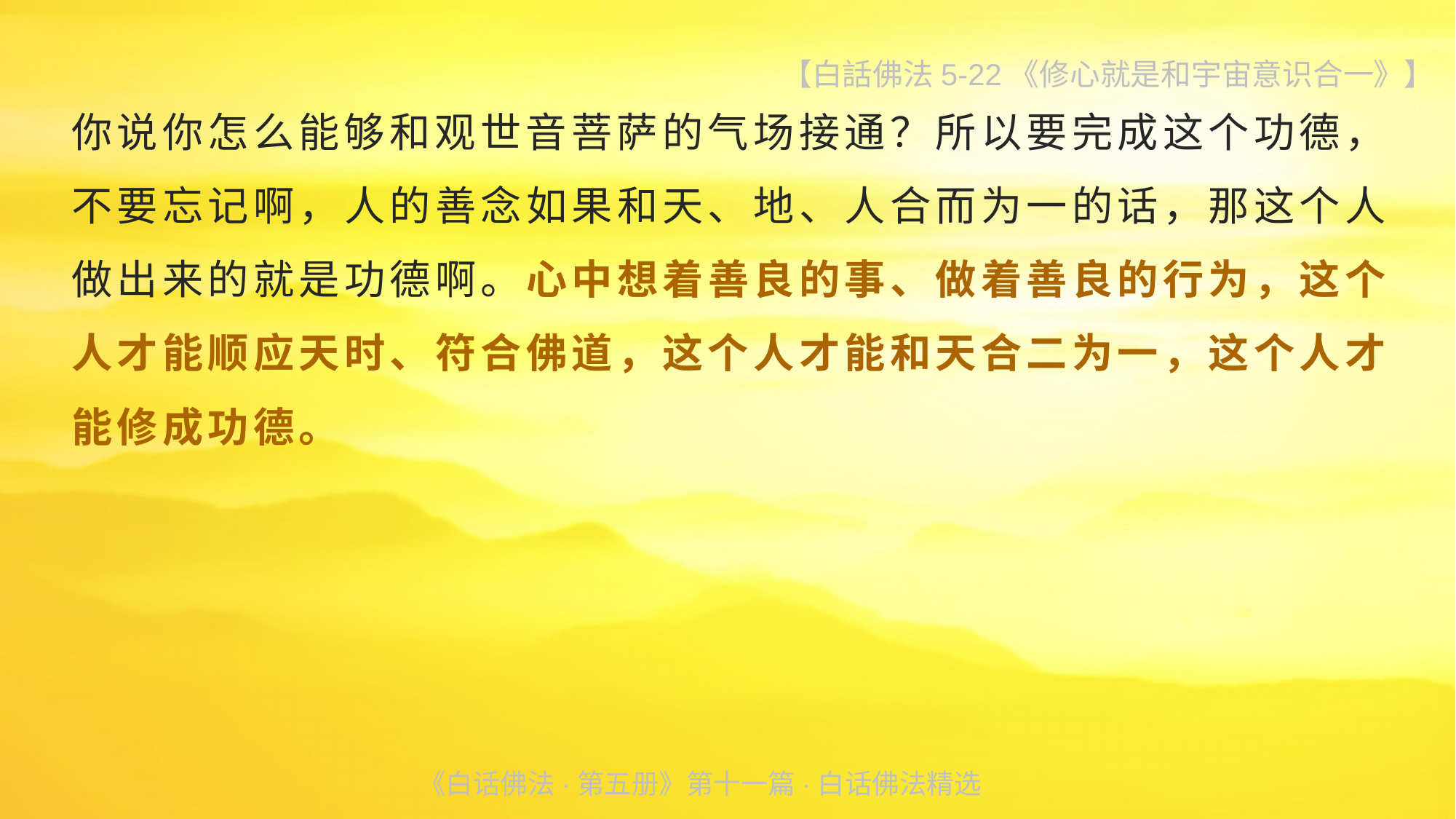

【白話佛法5-22《修心就是和宇宙意识合一》】
你说你怎么能够和观世音菩萨的气场接通？所以要完成这个功德，不要忘记啊，人的善念如果和天、地、人合而为一的话，那这个人做出来的就是功德啊。心中想着善良的事、做着善良的行为，这个人才能顺应天时、符合佛道，这个人才能和天合二为一，这个人才能修成功德。

《白话佛法·第五册》第十一篇·白话佛法精选